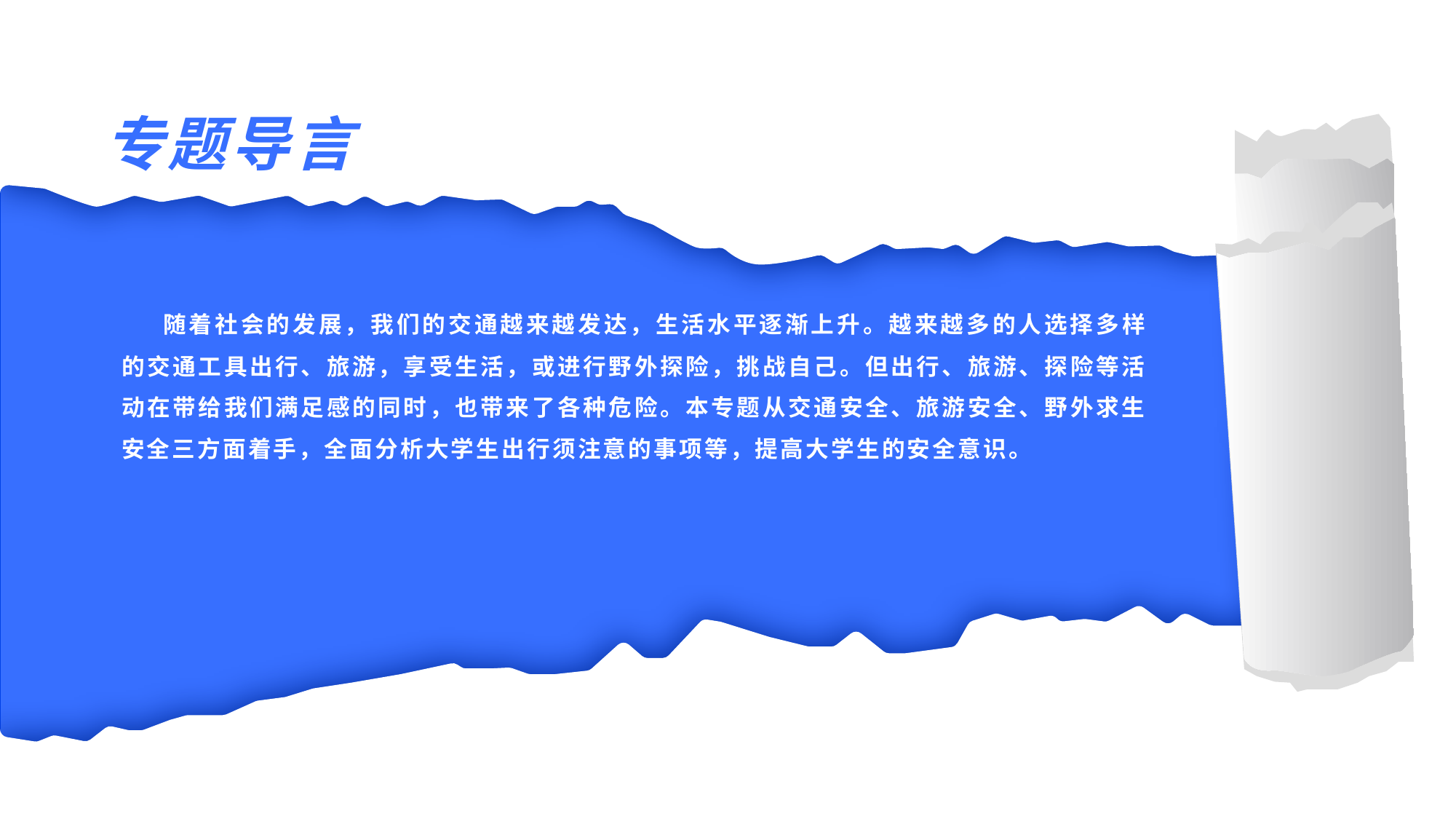

# 专题导言

随着社会的发展，我们的交通越来越发达，生活水平逐渐上升。越来越多的人选择多样的交通工具出行、旅游，享受生活，或进行野外探险，挑战自己。但出行、旅游、探险等活动在带给我们满足感的同时，也带来了各种危险。本专题从交通安全、旅游安全、野外求生安全三方面着手，全面分析大学生出行须注意的事项等，提高大学生的安全意识。